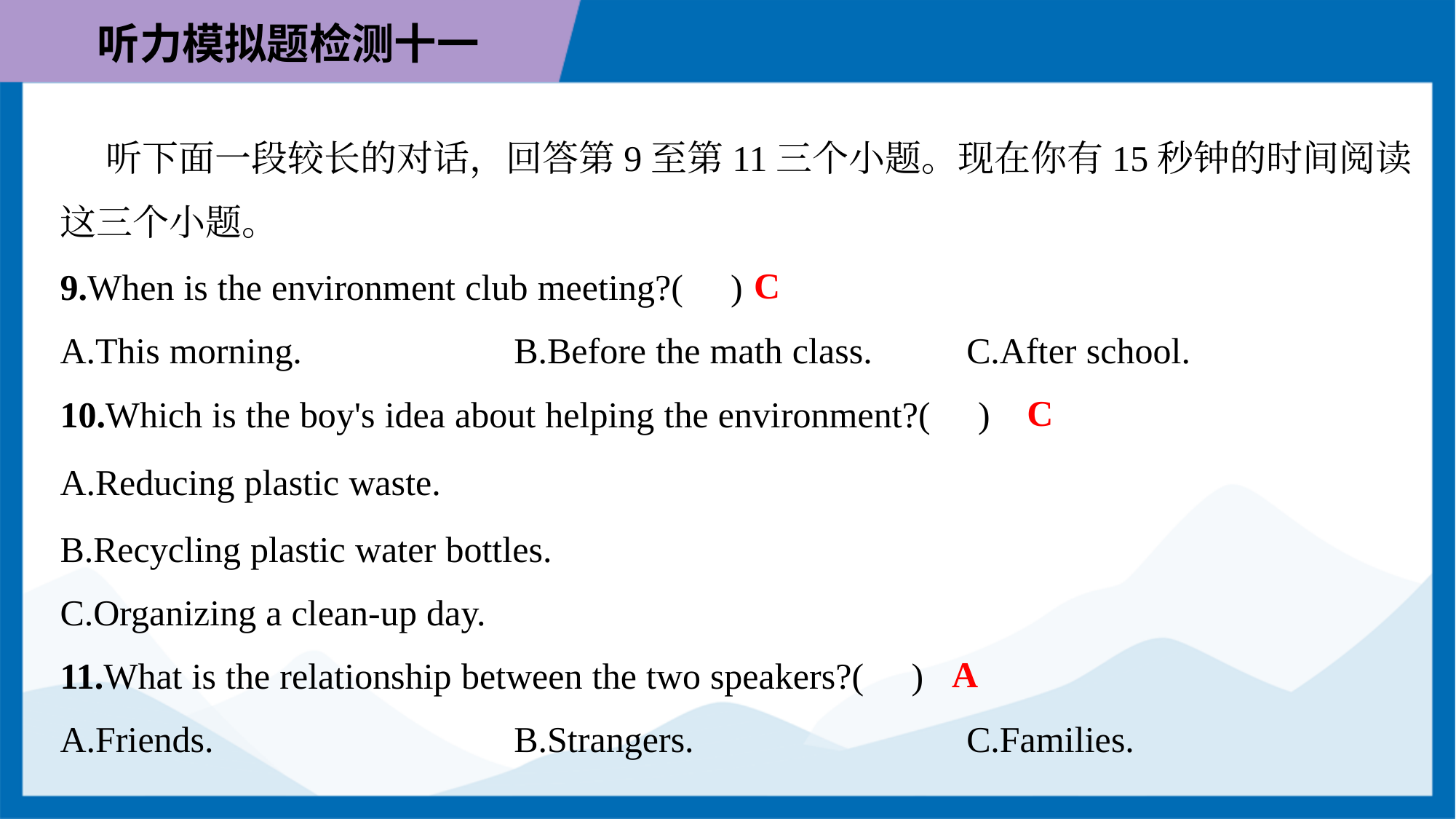

听下面一段较长的对话，回答第9至第11三个小题。现在你有15秒钟的时间阅读
这三个小题。
C
9.When is the environment club meeting?(     )
A.This morning.	B.Before the math class.	C.After school.
C
10.Which is the boy's idea about helping the environment?(     )
A.Reducing plastic waste.
B.Recycling plastic water bottles.
C.Organizing a clean-up day.
A
11.What is the relationship between the two speakers?(     )
A.Friends.	B.Strangers.	C.Families.